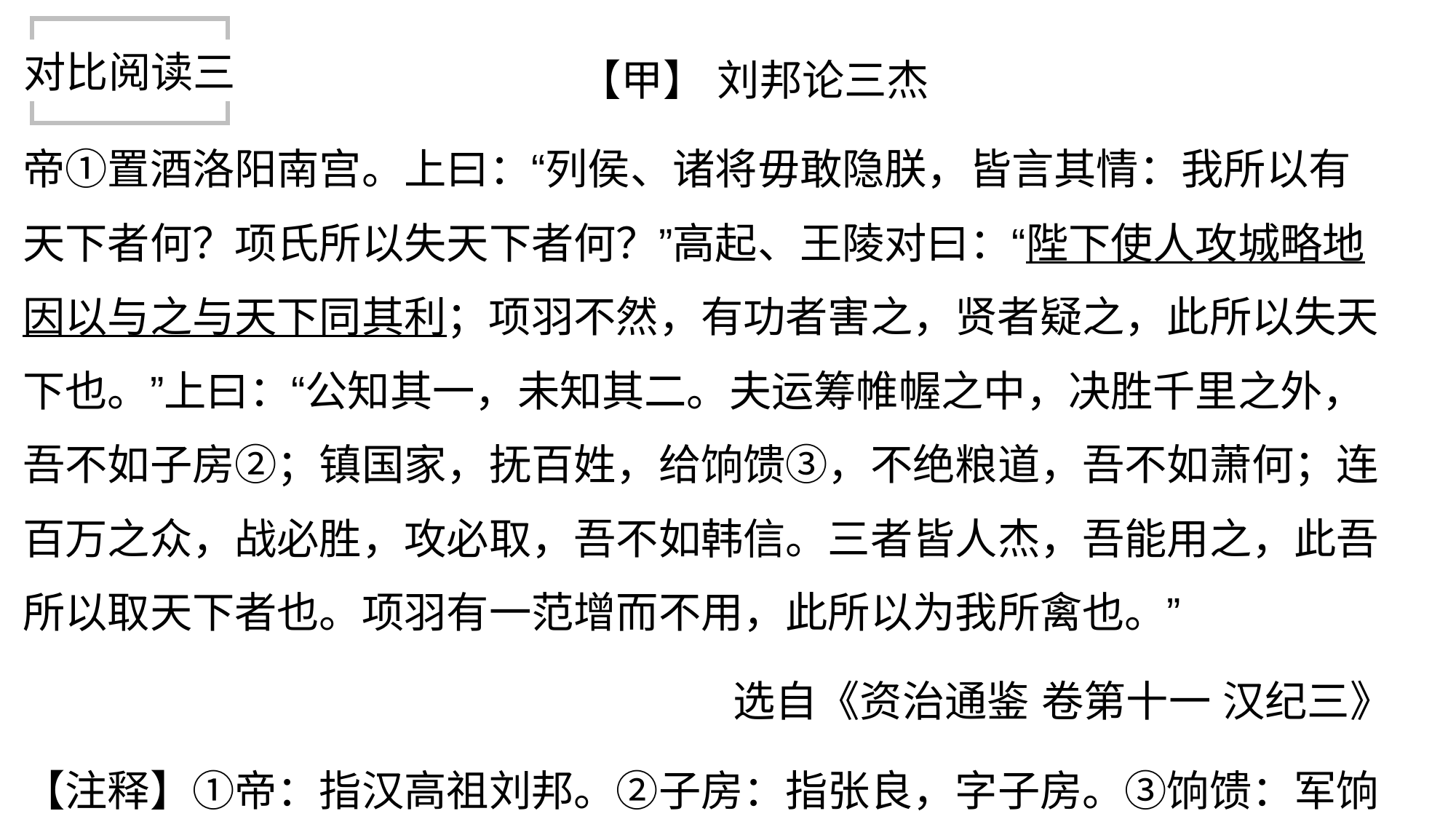

对比阅读三
       【甲】 刘邦论三杰
帝①置酒洛阳南宫。上曰：“列侯、诸将毋敢隐朕，皆言其情：我所以有天下者何？项氏所以失天下者何？”高起、王陵对曰：“陛下使人攻城略地因以与之与天下同其利；项羽不然，有功者害之，贤者疑之，此所以失天下也。”上曰：“公知其一，未知其二。夫运筹帷幄之中，决胜千里之外，吾不如子房②；镇国家，抚百姓，给饷馈③，不绝粮道，吾不如萧何；连百万之众，战必胜，攻必取，吾不如韩信。三者皆人杰，吾能用之，此吾所以取天下者也。项羽有一范增而不用，此所以为我所禽也。”
 选自《资治通鉴 卷第十一 汉纪三》
【注释】①帝：指汉高祖刘邦。②子房：指张良，字子房。③饷馈：军饷